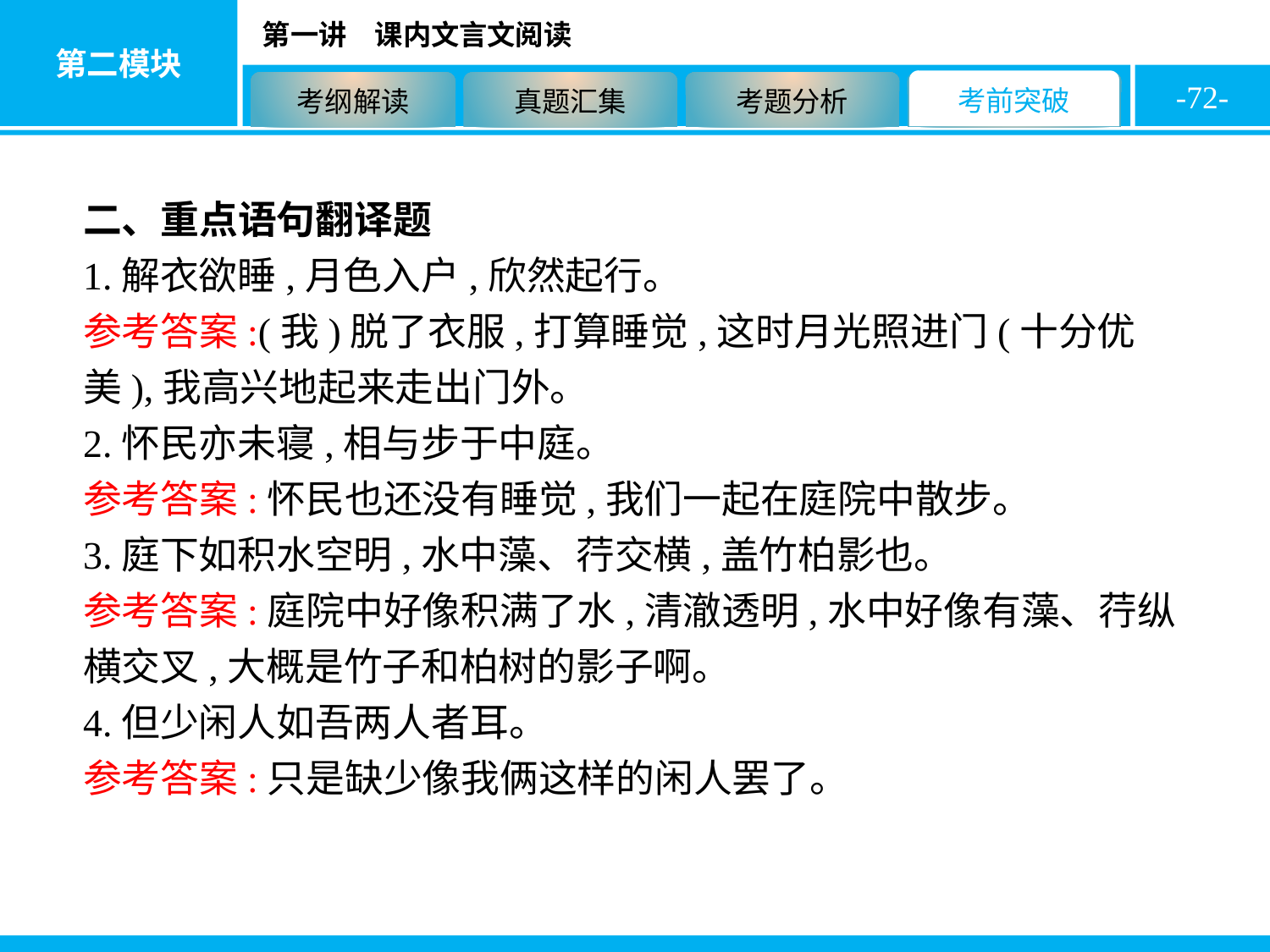

-72-
二、重点语句翻译题
1.解衣欲睡,月色入户,欣然起行。
参考答案:(我)脱了衣服,打算睡觉,这时月光照进门(十分优美),我高兴地起来走出门外。
2.怀民亦未寝,相与步于中庭。
参考答案:怀民也还没有睡觉,我们一起在庭院中散步。
3.庭下如积水空明,水中藻、荇交横,盖竹柏影也。
参考答案:庭院中好像积满了水,清澈透明,水中好像有藻、荇纵横交叉,大概是竹子和柏树的影子啊。
4.但少闲人如吾两人者耳。
参考答案:只是缺少像我俩这样的闲人罢了。